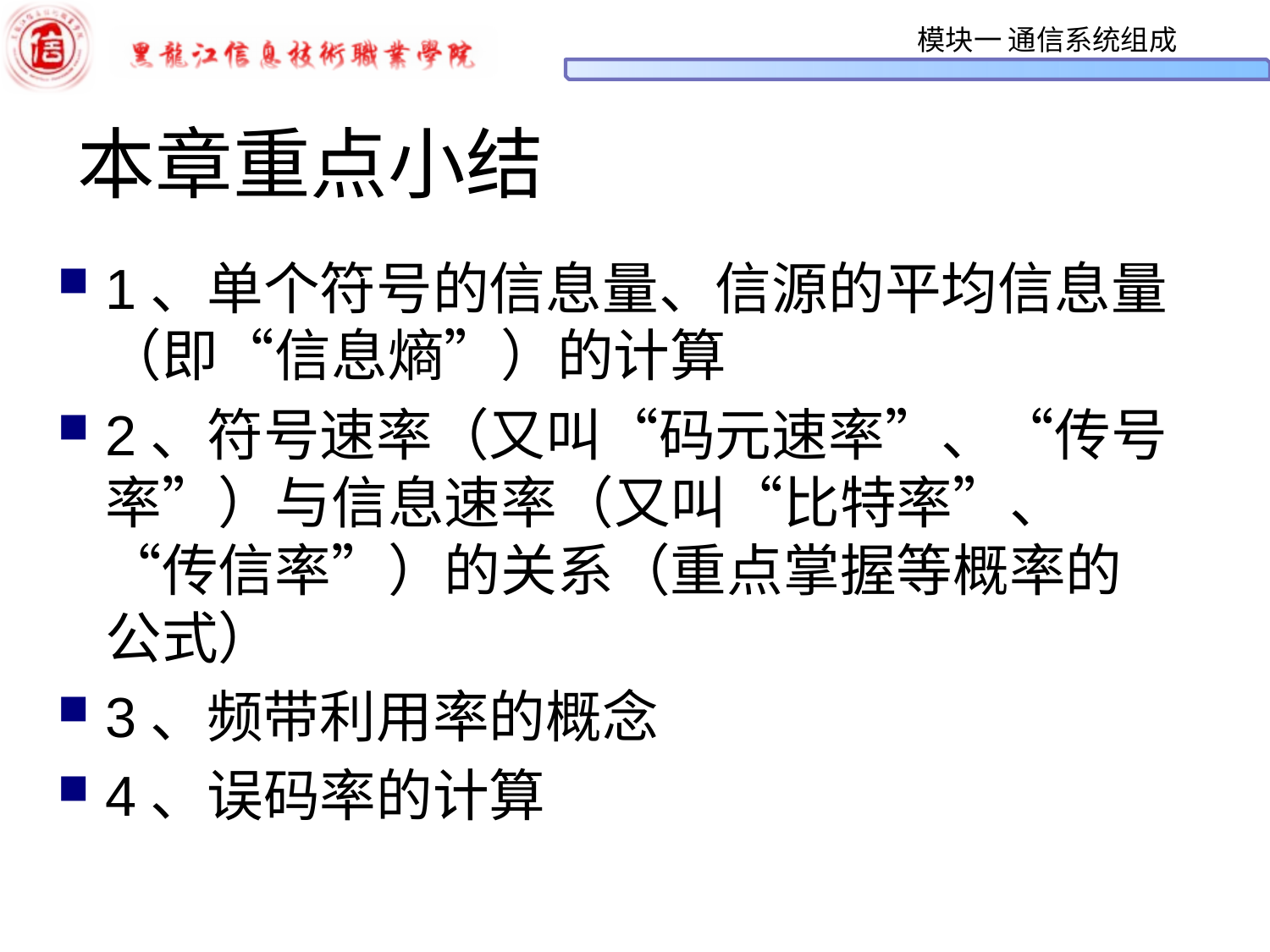

# 本章重点小结
1、单个符号的信息量、信源的平均信息量（即“信息熵”）的计算
2、符号速率（又叫“码元速率”、“传号率”）与信息速率（又叫“比特率”、“传信率”）的关系（重点掌握等概率的公式）
3、频带利用率的概念
4、误码率的计算